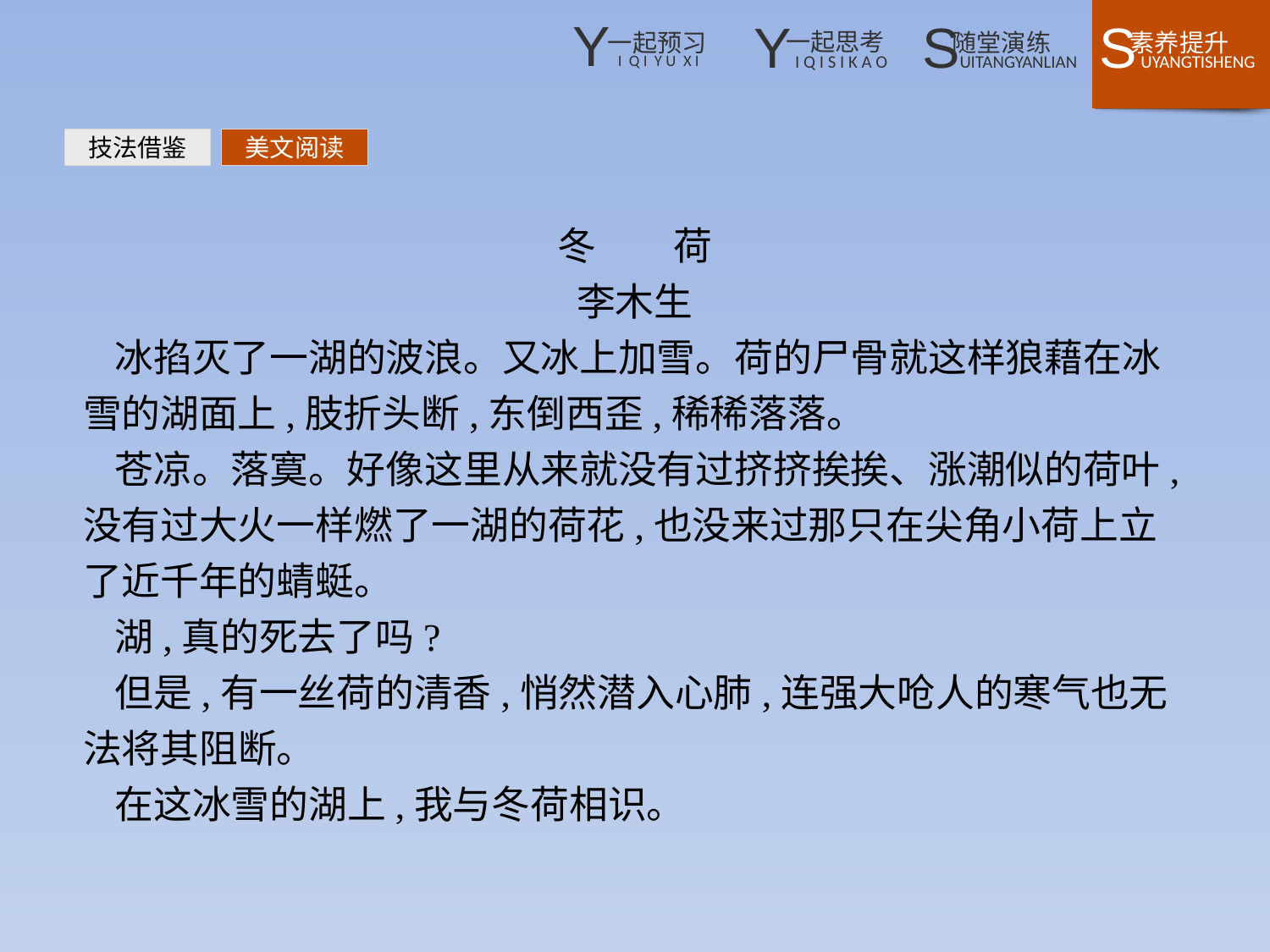

技法借鉴
美文阅读
冬　　荷
李木生
冰掐灭了一湖的波浪。又冰上加雪。荷的尸骨就这样狼藉在冰雪的湖面上,肢折头断,东倒西歪,稀稀落落。
苍凉。落寞。好像这里从来就没有过挤挤挨挨、涨潮似的荷叶,没有过大火一样燃了一湖的荷花,也没来过那只在尖角小荷上立了近千年的蜻蜓。
湖,真的死去了吗?
但是,有一丝荷的清香,悄然潜入心肺,连强大呛人的寒气也无法将其阻断。
在这冰雪的湖上,我与冬荷相识。